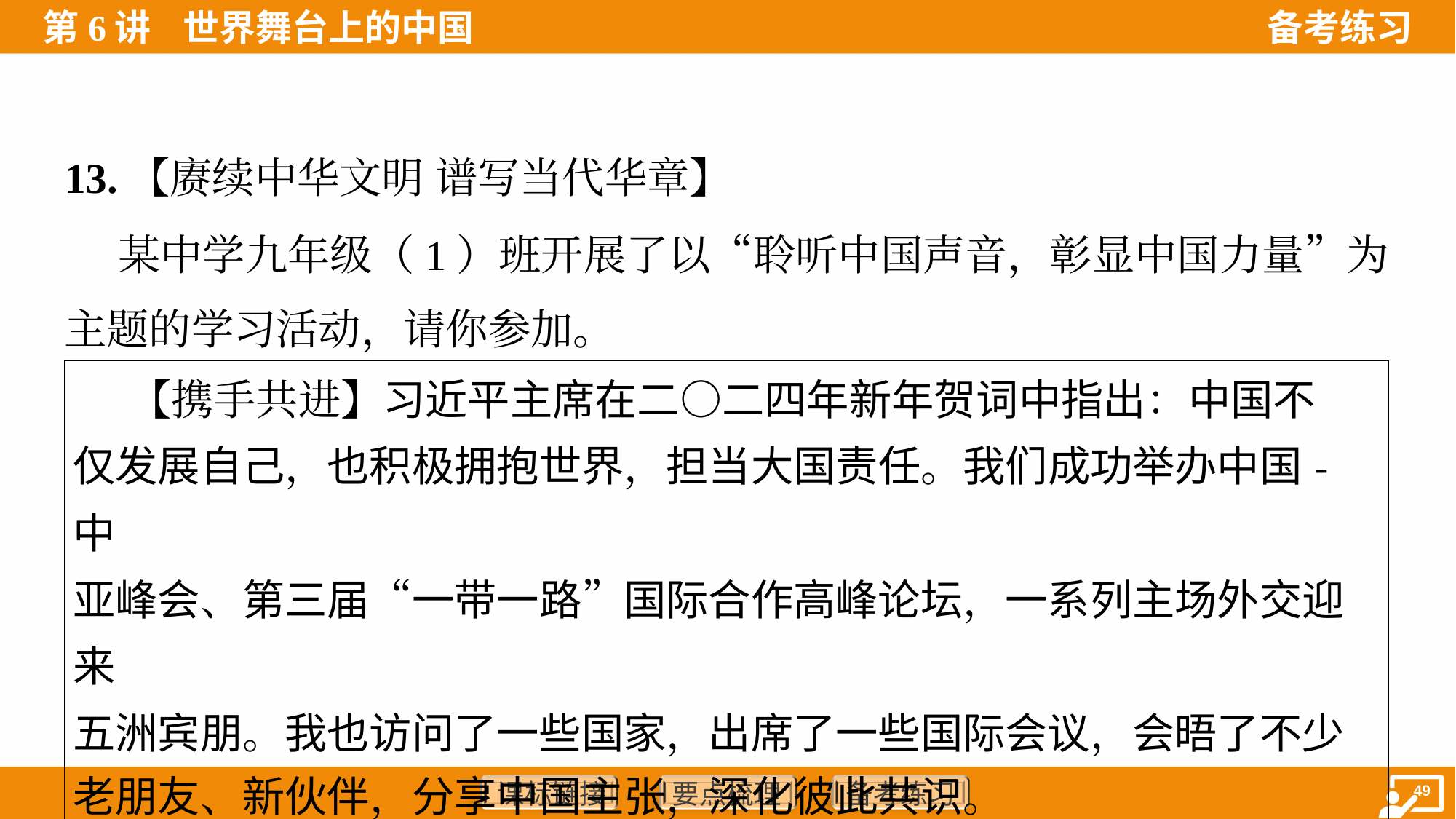

13.【赓续中华文明 谱写当代华章】
    某中学九年级（1）班开展了以“聆听中国声音，彰显中国力量”为
主题的学习活动，请你参加。
| 【携手共进】习近平主席在二○二四年新年贺词中指出：中国不 仅发展自己，也积极拥抱世界，担当大国责任。我们成功举办中国-中 亚峰会、第三届“一带一路”国际合作高峰论坛，一系列主场外交迎来 五洲宾朋。我也访问了一些国家，出席了一些国际会议，会晤了不少 老朋友、新伙伴，分享中国主张，深化彼此共识。 |
| --- |